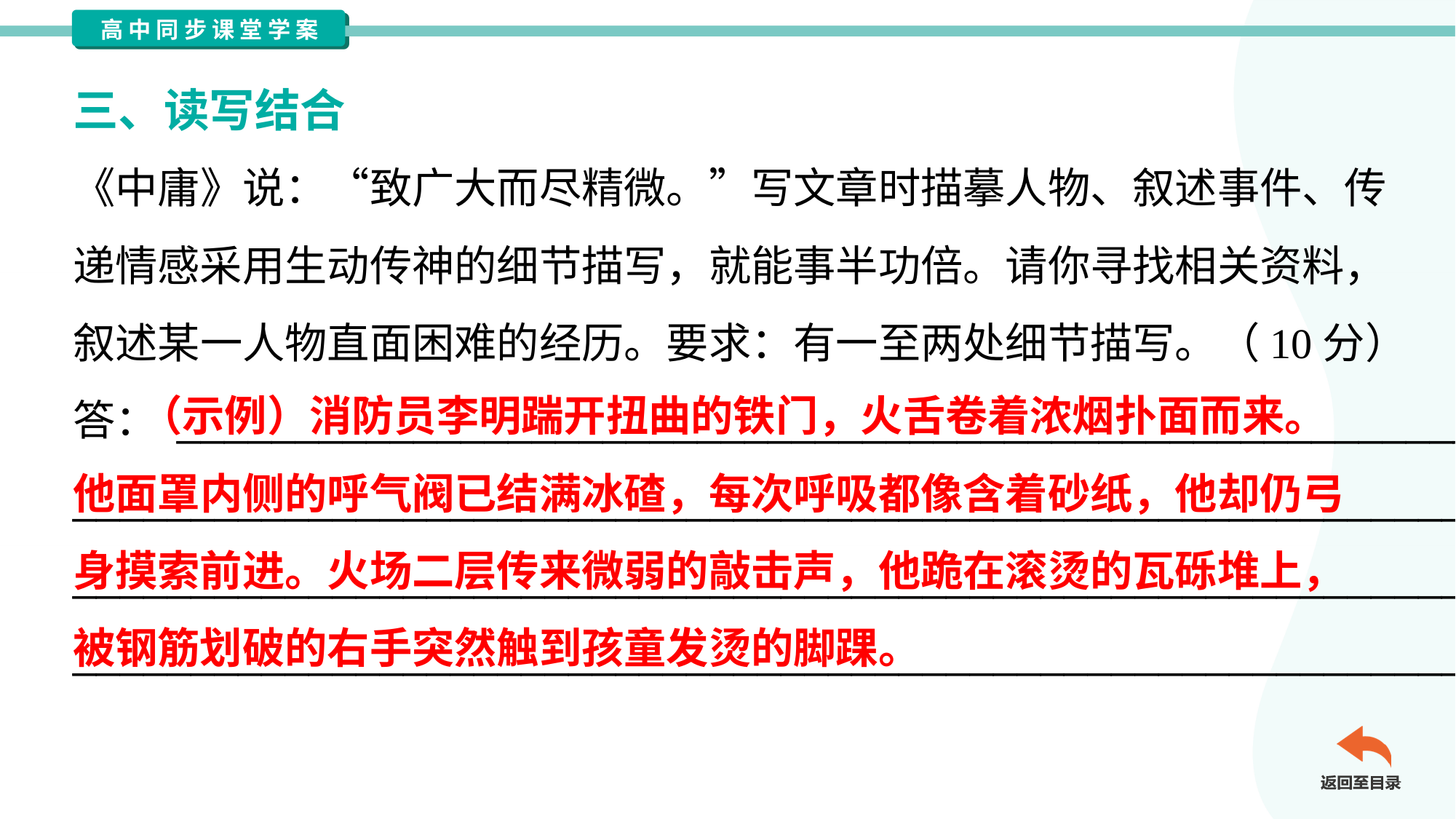

三、读写结合
《中庸》说：“致广大而尽精微。”写文章时描摹人物、叙述事件、传
递情感采用生动传神的细节描写，就能事半功倍。请你寻找相关资料，
叙述某一人物直面困难的经历。要求：有一至两处细节描写。（10分）
答： ________________________________________________________
_____________________________________________________________
_____________________________________________________________
_____________________________________________________________
      （示例）消防员李明踹开扭曲的铁门，火舌卷着浓烟扑面而来。
他面罩内侧的呼气阀已结满冰碴，每次呼吸都像含着砂纸，他却仍弓
身摸索前进。火场二层传来微弱的敲击声，他跪在滚烫的瓦砾堆上，
被钢筋划破的右手突然触到孩童发烫的脚踝。